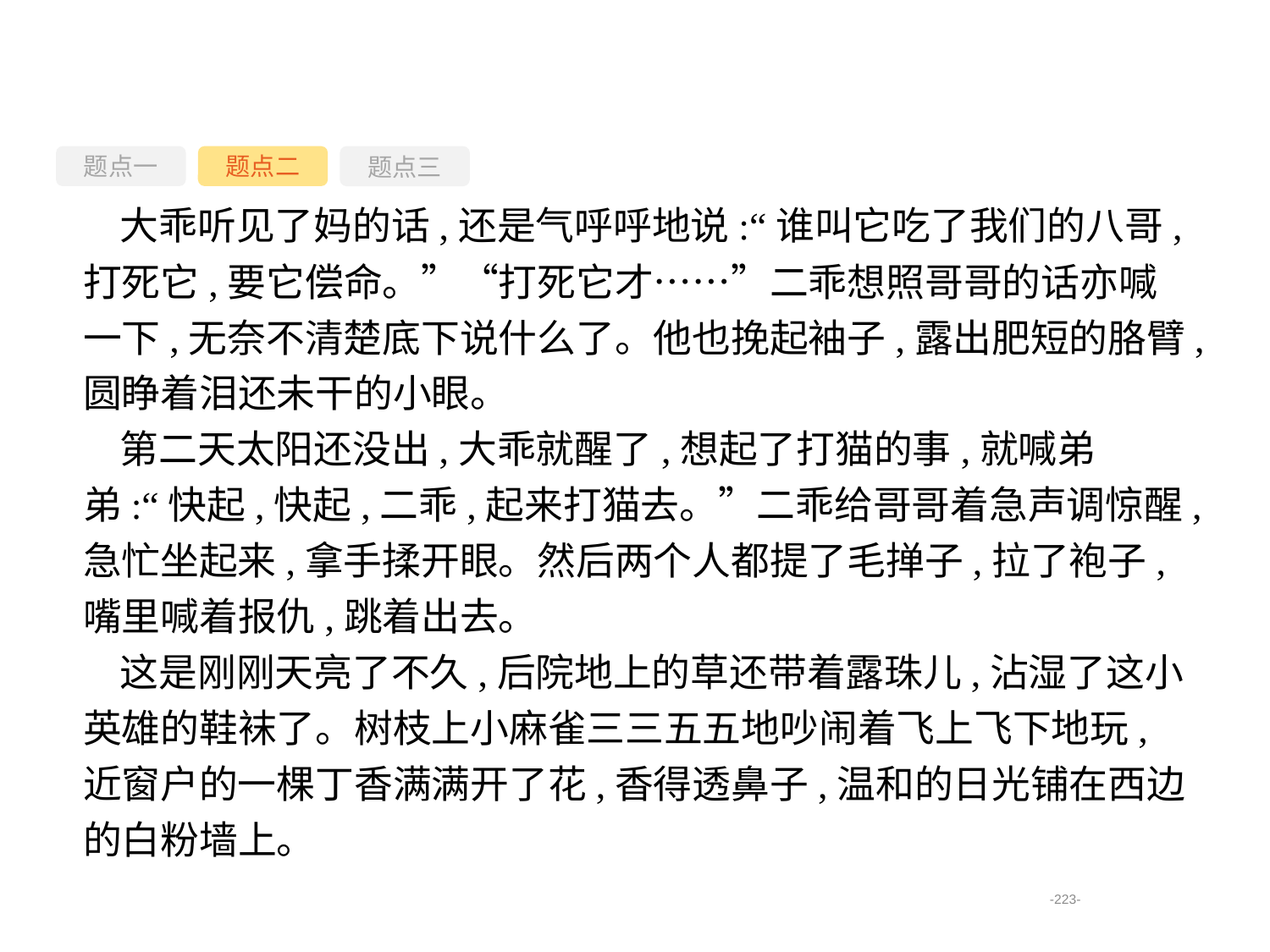

题点一
题点三
题点二
大乖听见了妈的话,还是气呼呼地说:“谁叫它吃了我们的八哥,打死它,要它偿命。”“打死它才……”二乖想照哥哥的话亦喊一下,无奈不清楚底下说什么了。他也挽起袖子,露出肥短的胳臂,圆睁着泪还未干的小眼。
第二天太阳还没出,大乖就醒了,想起了打猫的事,就喊弟弟:“快起,快起,二乖,起来打猫去。”二乖给哥哥着急声调惊醒,急忙坐起来,拿手揉开眼。然后两个人都提了毛掸子,拉了袍子,嘴里喊着报仇,跳着出去。
这是刚刚天亮了不久,后院地上的草还带着露珠儿,沾湿了这小英雄的鞋袜了。树枝上小麻雀三三五五地吵闹着飞上飞下地玩,近窗户的一棵丁香满满开了花,香得透鼻子,温和的日光铺在西边的白粉墙上。
-223-